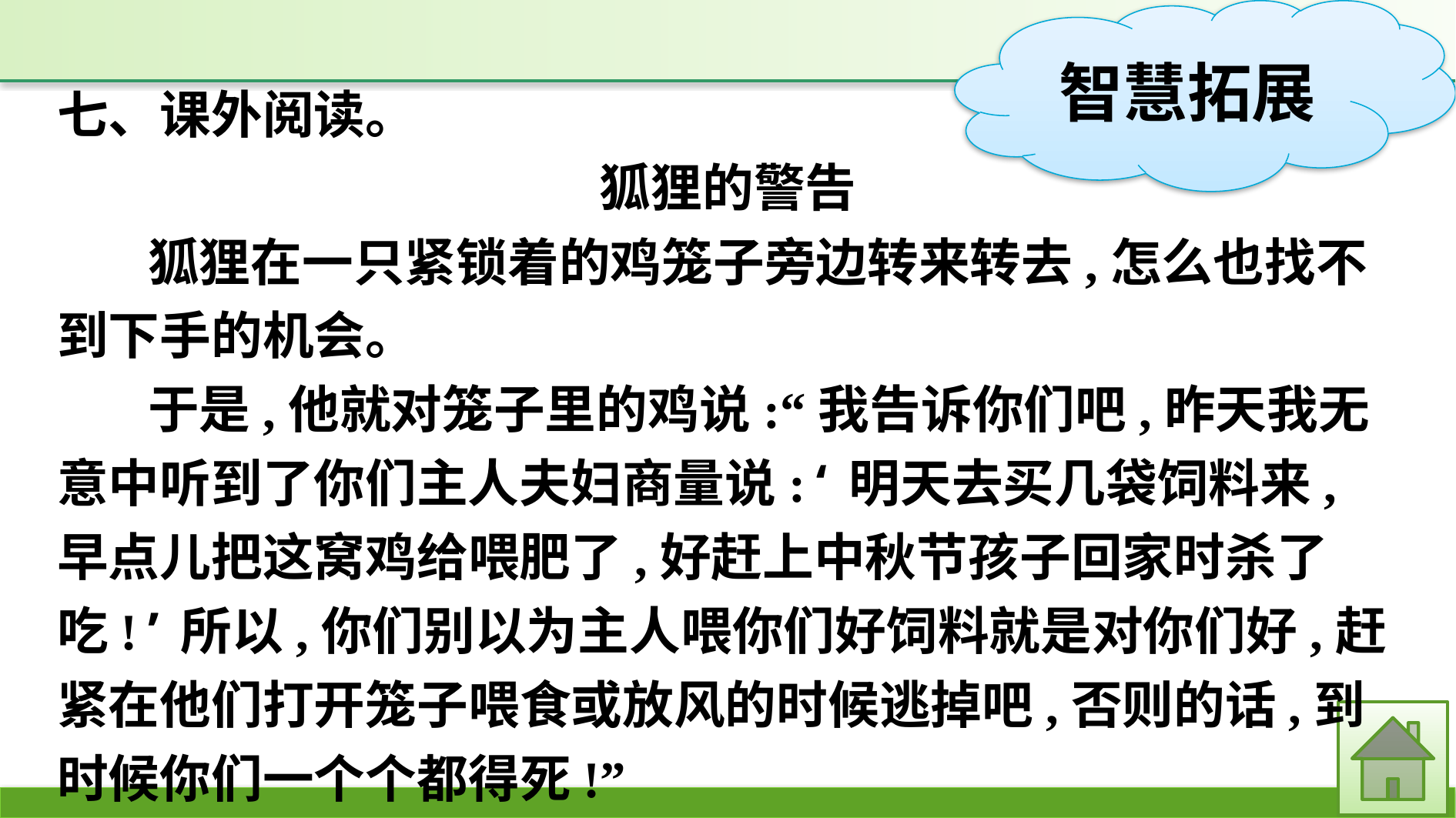

七、课外阅读。
狐狸的警告
狐狸在一只紧锁着的鸡笼子旁边转来转去,怎么也找不到下手的机会。
于是,他就对笼子里的鸡说:“我告诉你们吧,昨天我无意中听到了你们主人夫妇商量说:‘明天去买几袋饲料来,早点儿把这窝鸡给喂肥了,好赶上中秋节孩子回家时杀了吃!’所以,你们别以为主人喂你们好饲料就是对你们好,赶紧在他们打开笼子喂食或放风的时候逃掉吧,否则的话,到时候你们一个个都得死!”